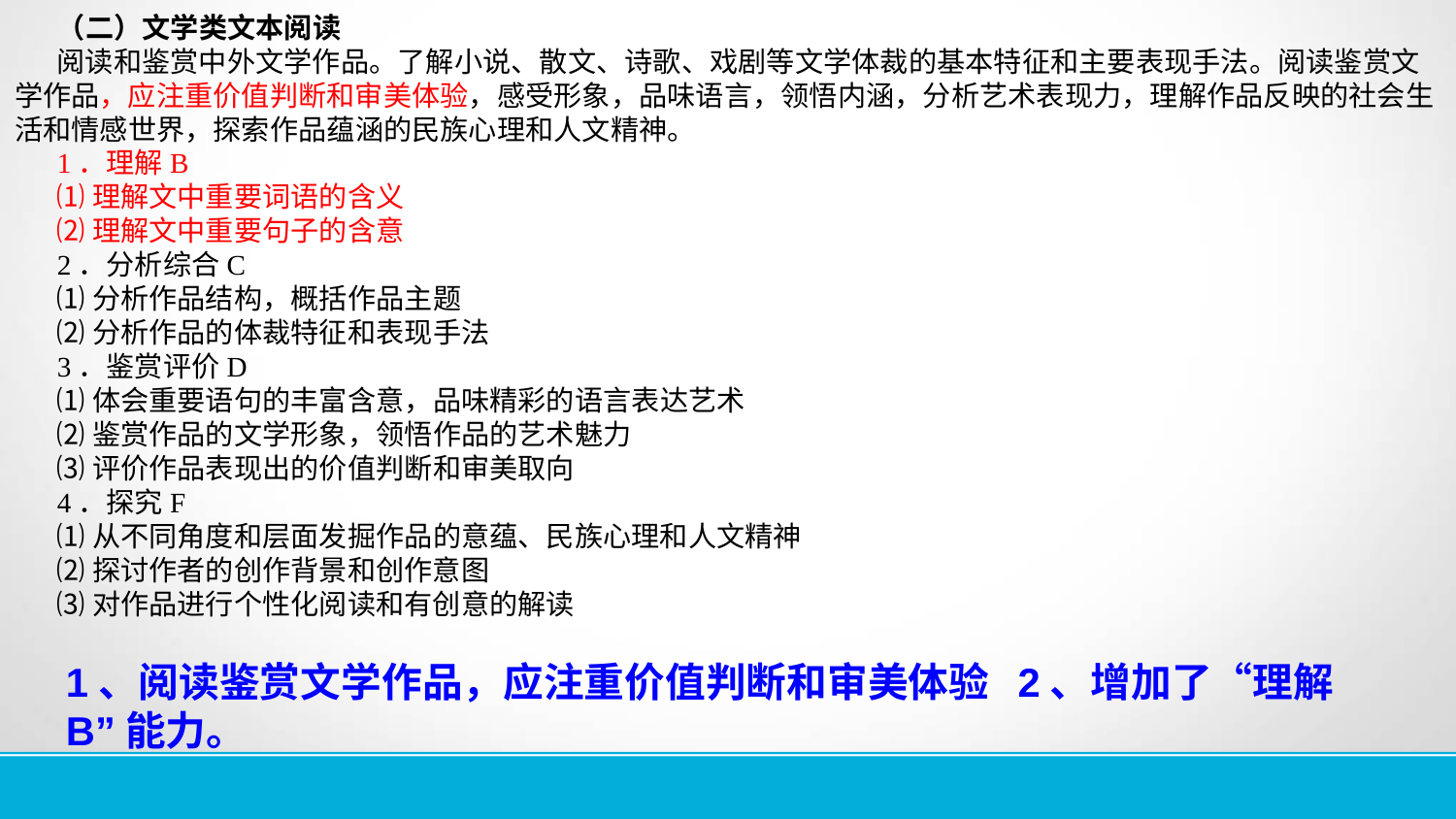

（二）文学类文本阅读
阅读和鉴赏中外文学作品。了解小说、散文、诗歌、戏剧等文学体裁的基本特征和主要表现手法。阅读鉴赏文学作品，应注重价值判断和审美体验，感受形象，品味语言，领悟内涵，分析艺术表现力，理解作品反映的社会生活和情感世界，探索作品蕴涵的民族心理和人文精神。
1．理解B
⑴理解文中重要词语的含义
⑵理解文中重要句子的含意
2．分析综合C
⑴分析作品结构，概括作品主题
⑵分析作品的体裁特征和表现手法
3．鉴赏评价D
⑴体会重要语句的丰富含意，品味精彩的语言表达艺术
⑵鉴赏作品的文学形象，领悟作品的艺术魅力
⑶评价作品表现出的价值判断和审美取向
4．探究F
⑴从不同角度和层面发掘作品的意蕴、民族心理和人文精神
⑵探讨作者的创作背景和创作意图
⑶对作品进行个性化阅读和有创意的解读
1、阅读鉴赏文学作品，应注重价值判断和审美体验  2、增加了“理解B”能力。